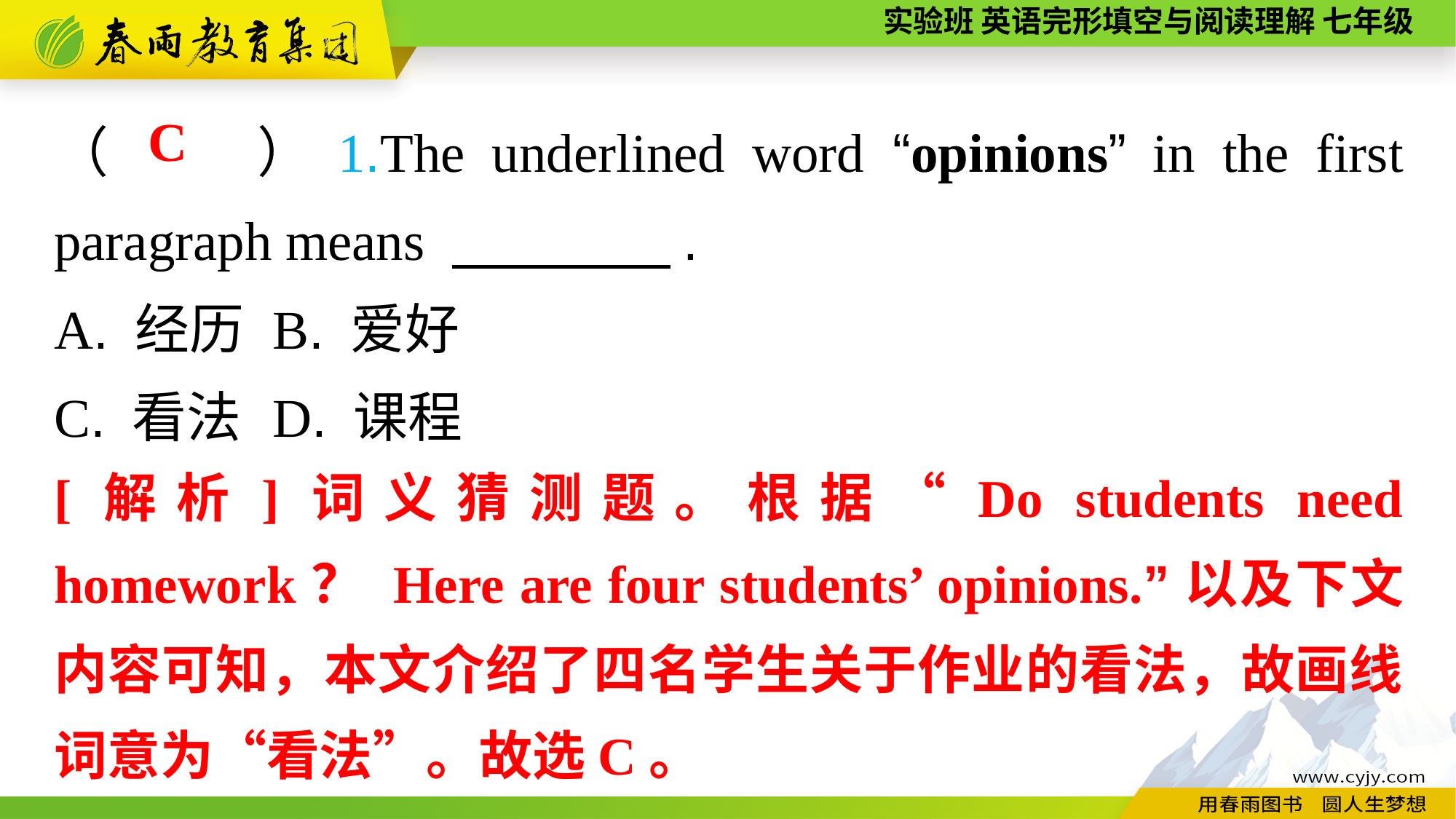

（　　）1.The underlined word “opinions” in the first paragraph means 　　　　.
A. 经历	B. 爱好
C. 看法	D. 课程
C
[解析]词义猜测题。根据“Do students need homework？ Here are four students’ opinions.”以及下文内容可知，本文介绍了四名学生关于作业的看法，故画线词意为“看法”。故选C。